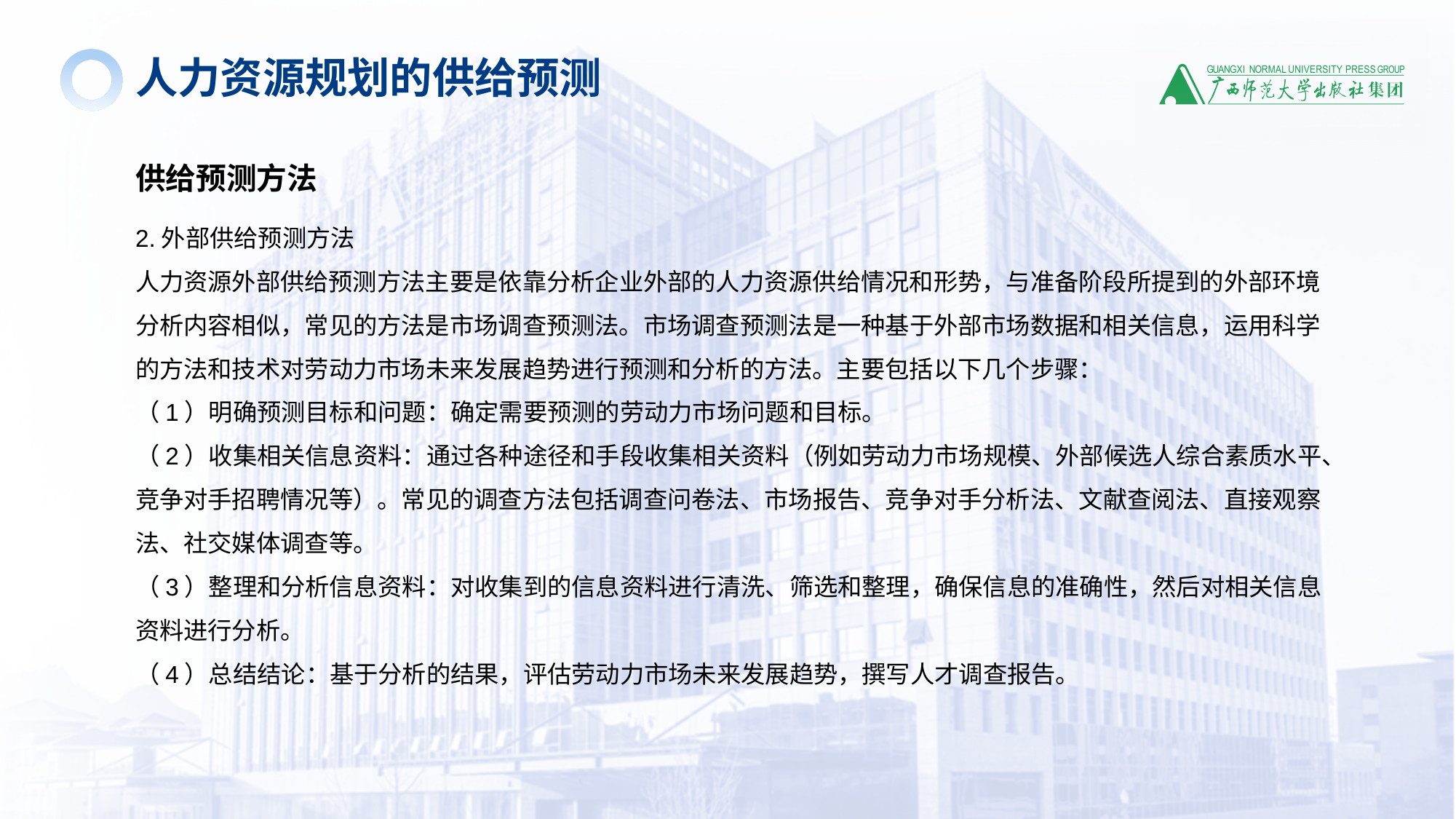

人力资源规划的供给预测

供给预测方法
2.外部供给预测方法
人力资源外部供给预测方法主要是依靠分析企业外部的人力资源供给情况和形势，与准备阶段所提到的外部环境分析内容相似，常见的方法是市场调查预测法。市场调查预测法是一种基于外部市场数据和相关信息，运用科学的方法和技术对劳动力市场未来发展趋势进行预测和分析的方法。主要包括以下几个步骤：
（1）明确预测目标和问题：确定需要预测的劳动力市场问题和目标。
（2）收集相关信息资料：通过各种途径和手段收集相关资料（例如劳动力市场规模、外部候选人综合素质水平、竞争对手招聘情况等）。常见的调查方法包括调查问卷法、市场报告、竞争对手分析法、文献查阅法、直接观察法、社交媒体调查等。
（3）整理和分析信息资料：对收集到的信息资料进行清洗、筛选和整理，确保信息的准确性，然后对相关信息资料进行分析。
（4）总结结论：基于分析的结果，评估劳动力市场未来发展趋势，撰写人才调查报告。